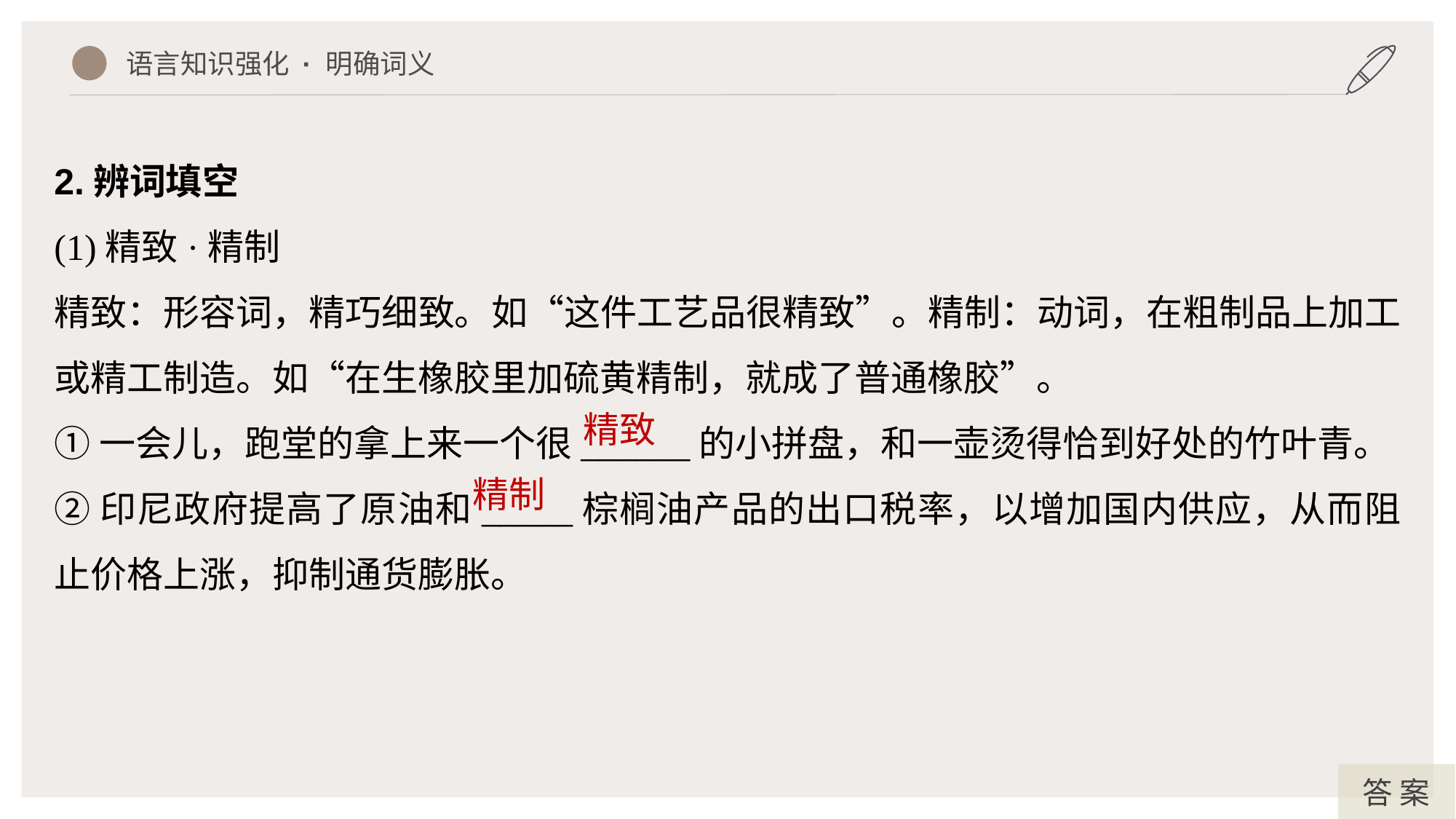

语言知识强化 · 明确词义

2.辨词填空
(1)精致·精制
精致：形容词，精巧细致。如“这件工艺品很精致”。精制：动词，在粗制品上加工或精工制造。如“在生橡胶里加硫黄精制，就成了普通橡胶”。
①一会儿，跑堂的拿上来一个很______的小拼盘，和一壶烫得恰到好处的竹叶青。
②印尼政府提高了原油和_____棕榈油产品的出口税率，以增加国内供应，从而阻止价格上涨，抑制通货膨胀。
精致
精制
答 案